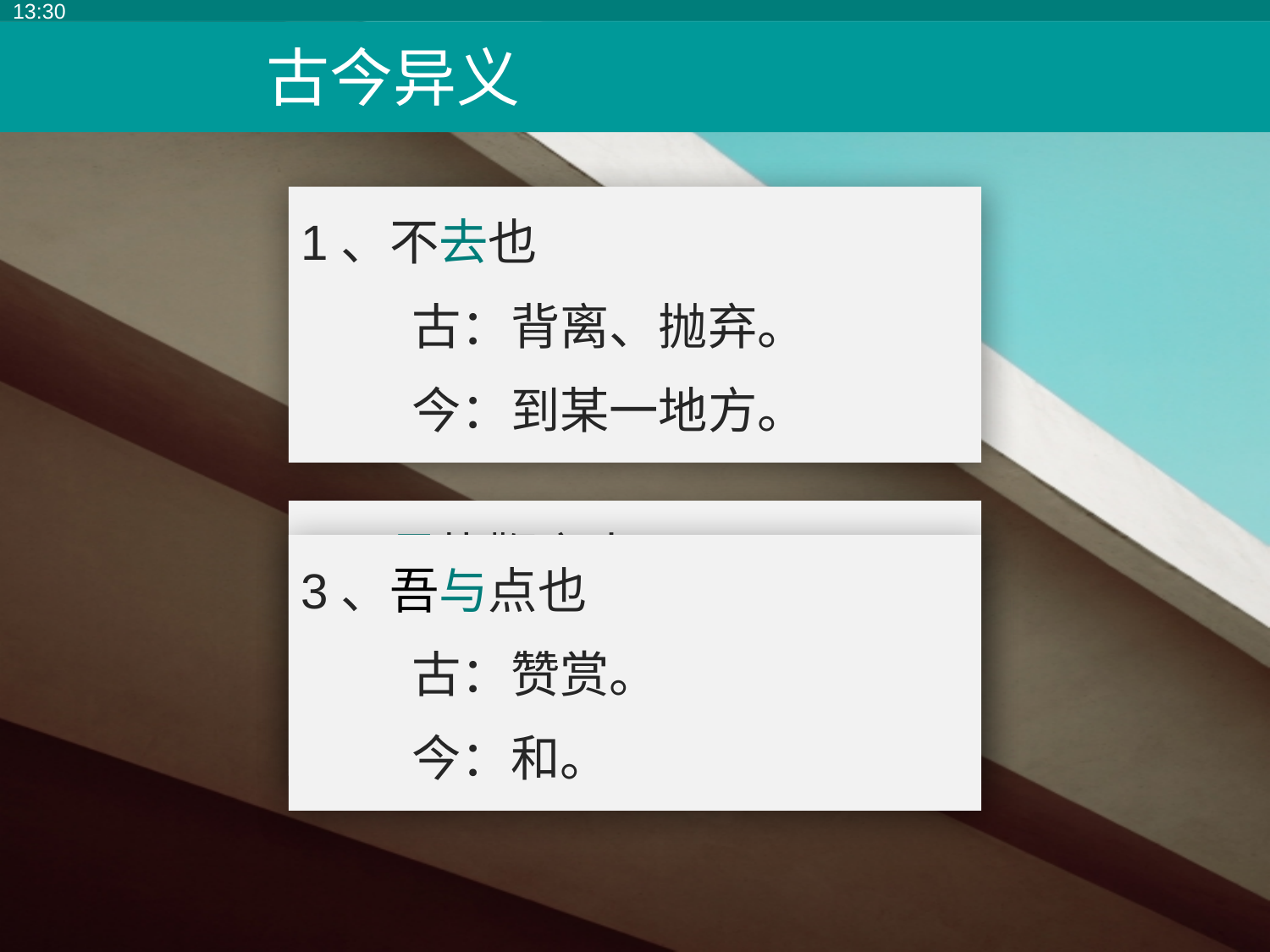

13:30

古今异义
1、不去也
         古：背离、抛弃。
         今：到某一地方。
2、虽执鞭之士
         古：即使。
         今：虽然。
3、吾与点也
         古：赞赏。
         今：和。